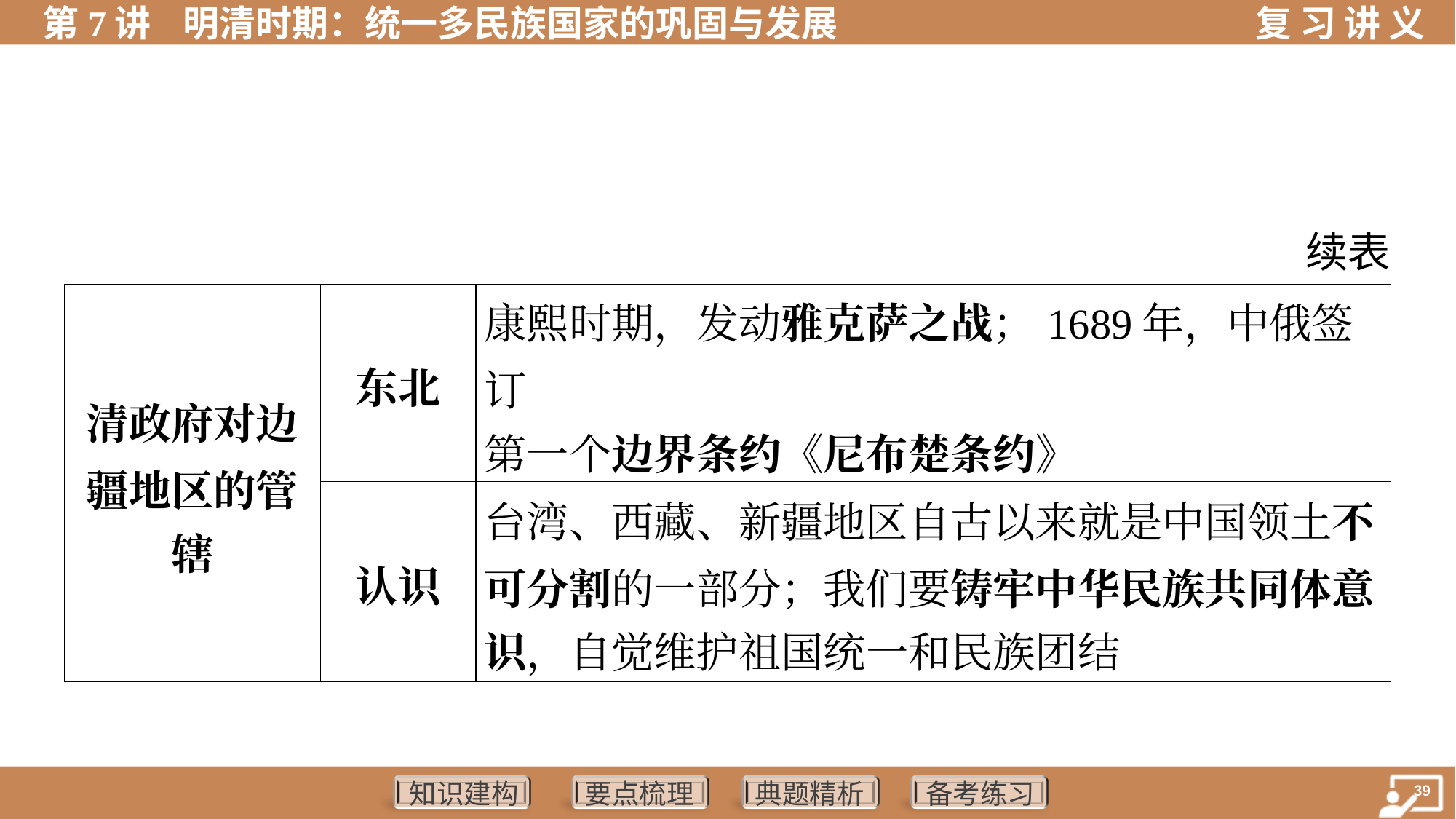

续表
| 清政府对边 疆地区的管 辖 | 东北 | 康熙时期，发动雅克萨之战；1689年，中俄签订 第一个边界条约《尼布楚条约》 |  |
| --- | --- | --- | --- |
|  | 认识 | 台湾、西藏、新疆地区自古以来就是中国领土不 可分割的一部分；我们要铸牢中华民族共同体意 识，自觉维护祖国统一和民族团结 |  |